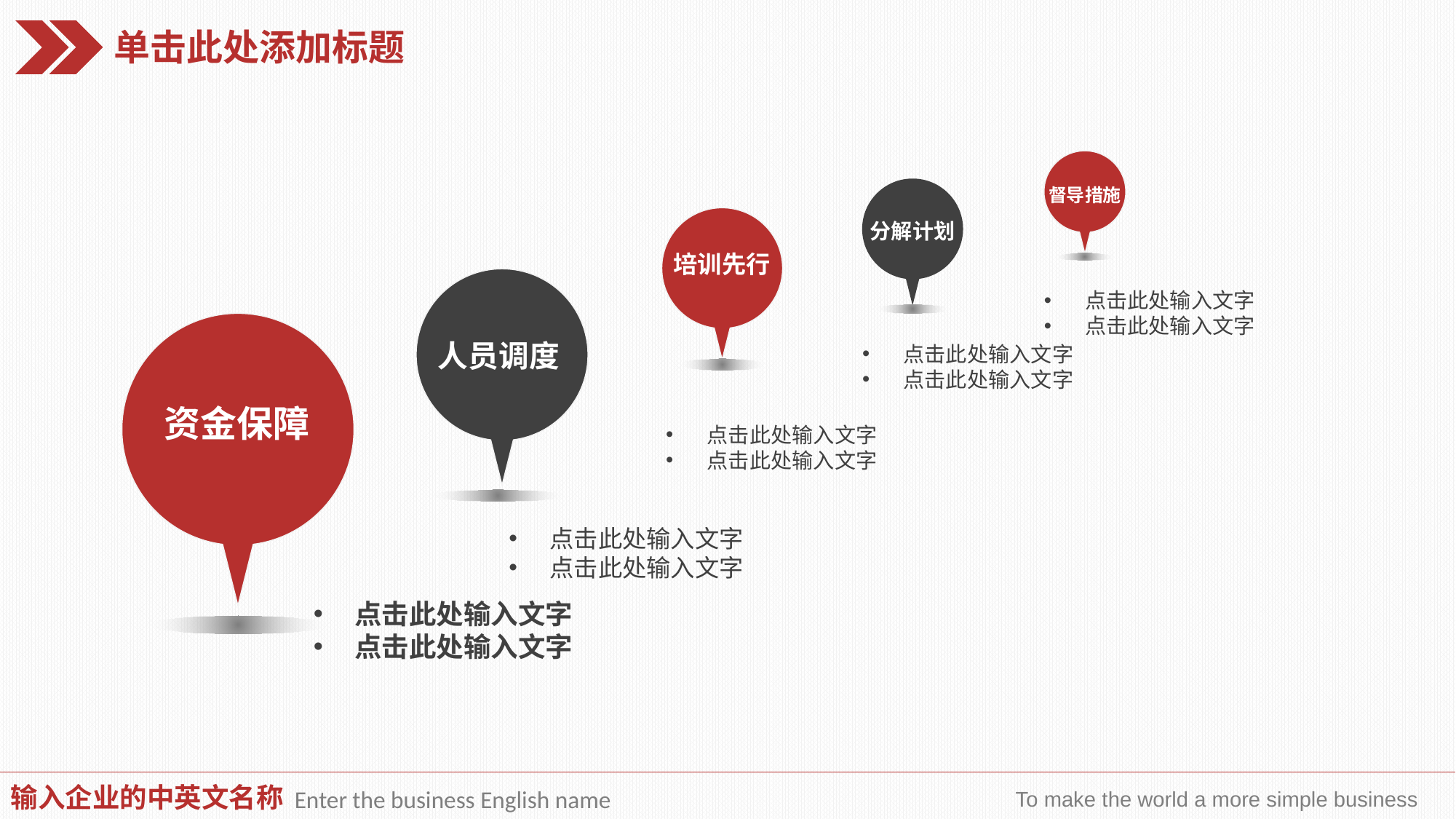

单击此处添加标题

督导措施

分解计划

培训先行

人员调度

点击此处输入文字
点击此处输入文字

资金保障

点击此处输入文字
点击此处输入文字
点击此处输入文字
点击此处输入文字
点击此处输入文字
点击此处输入文字
点击此处输入文字
点击此处输入文字
输入企业的中英文名称
Enter the business English name
To make the world a more simple business